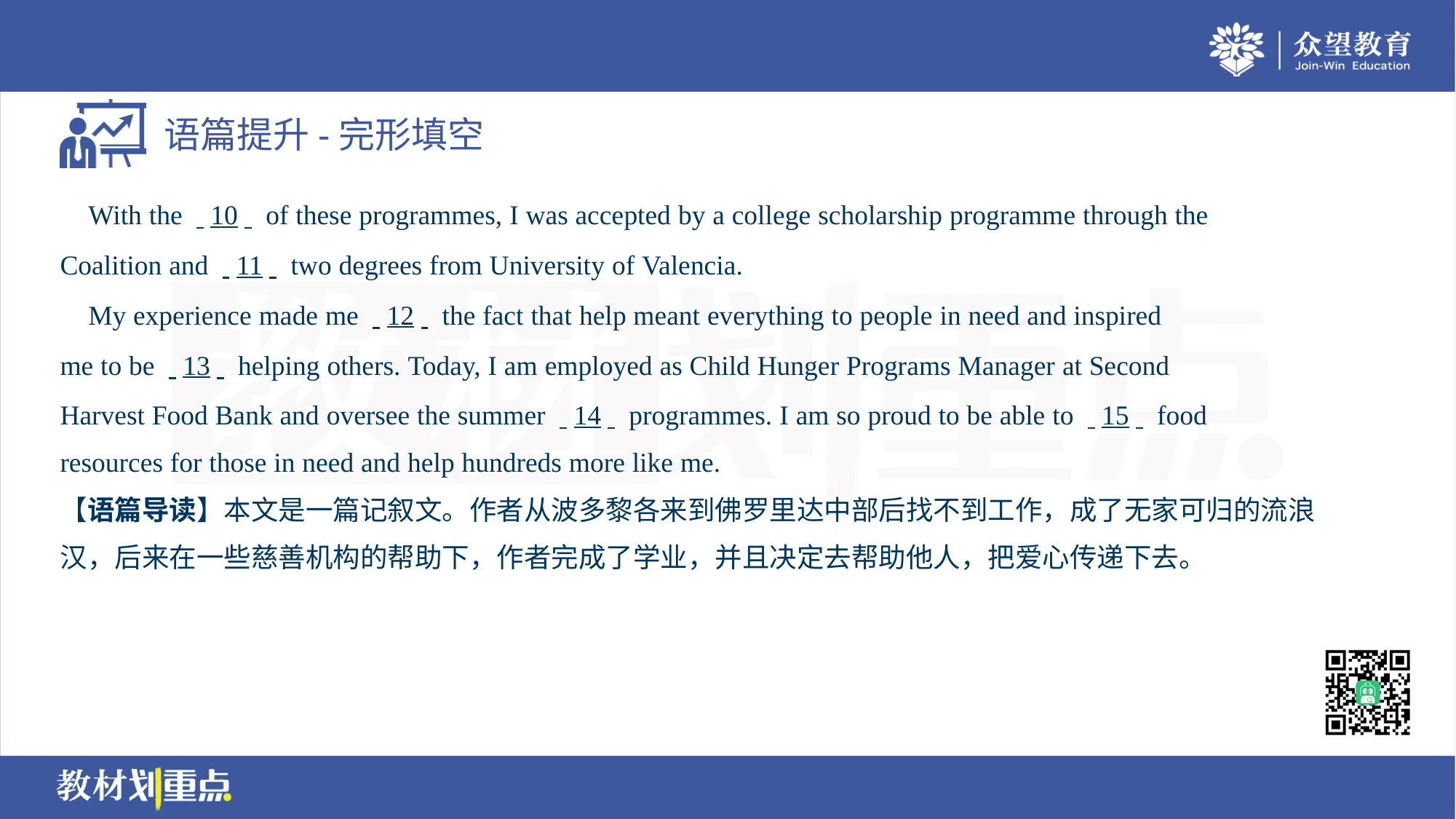

With the . .10. . of these programmes, I was accepted by a college scholarship programme through the
Coalition and . .11. . two degrees from University of Valencia.
    My experience made me . .12. . the fact that help meant everything to people in need and inspired
me to be . .13. . helping others. Today, I am employed as Child Hunger Programs Manager at Second
Harvest Food Bank and oversee the summer . .14. . programmes. I am so proud to be able to . .15. . food
resources for those in need and help hundreds more like me.
【语篇导读】本文是一篇记叙文。作者从波多黎各来到佛罗里达中部后找不到工作，成了无家可归的流浪
汉，后来在一些慈善机构的帮助下，作者完成了学业，并且决定去帮助他人，把爱心传递下去。